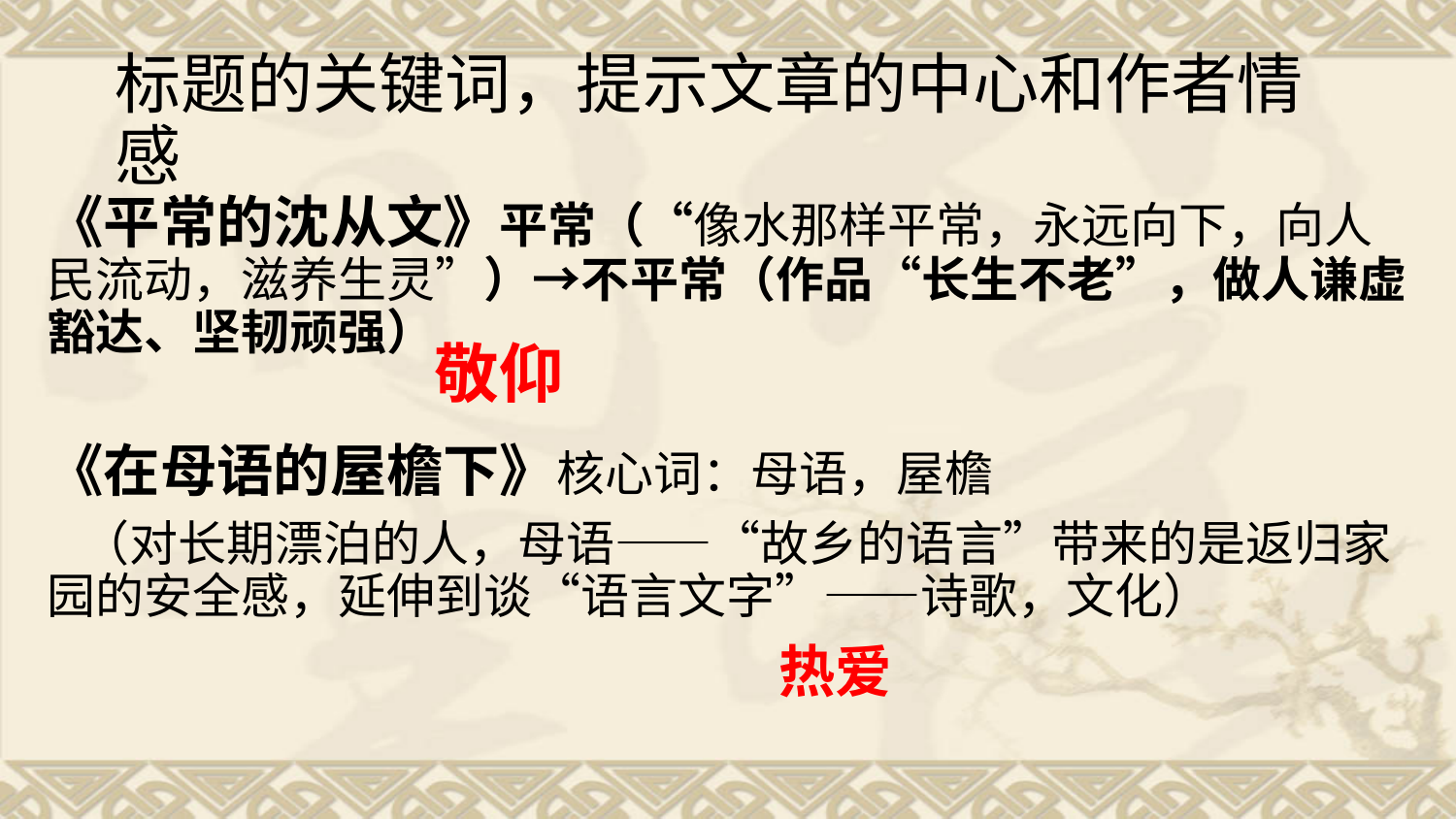

# 标题的关键词，提示文章的中心和作者情感
《平常的沈从文》平常（“像水那样平常，永远向下，向人民流动，滋养生灵”）→不平常（作品“长生不老”，做人谦虚豁达、坚韧顽强）

《在母语的屋檐下》核心词：母语，屋檐
  （对长期漂泊的人，母语——“故乡的语言”带来的是返归家园的安全感，延伸到谈“语言文字”——诗歌，文化）

敬仰
热爱